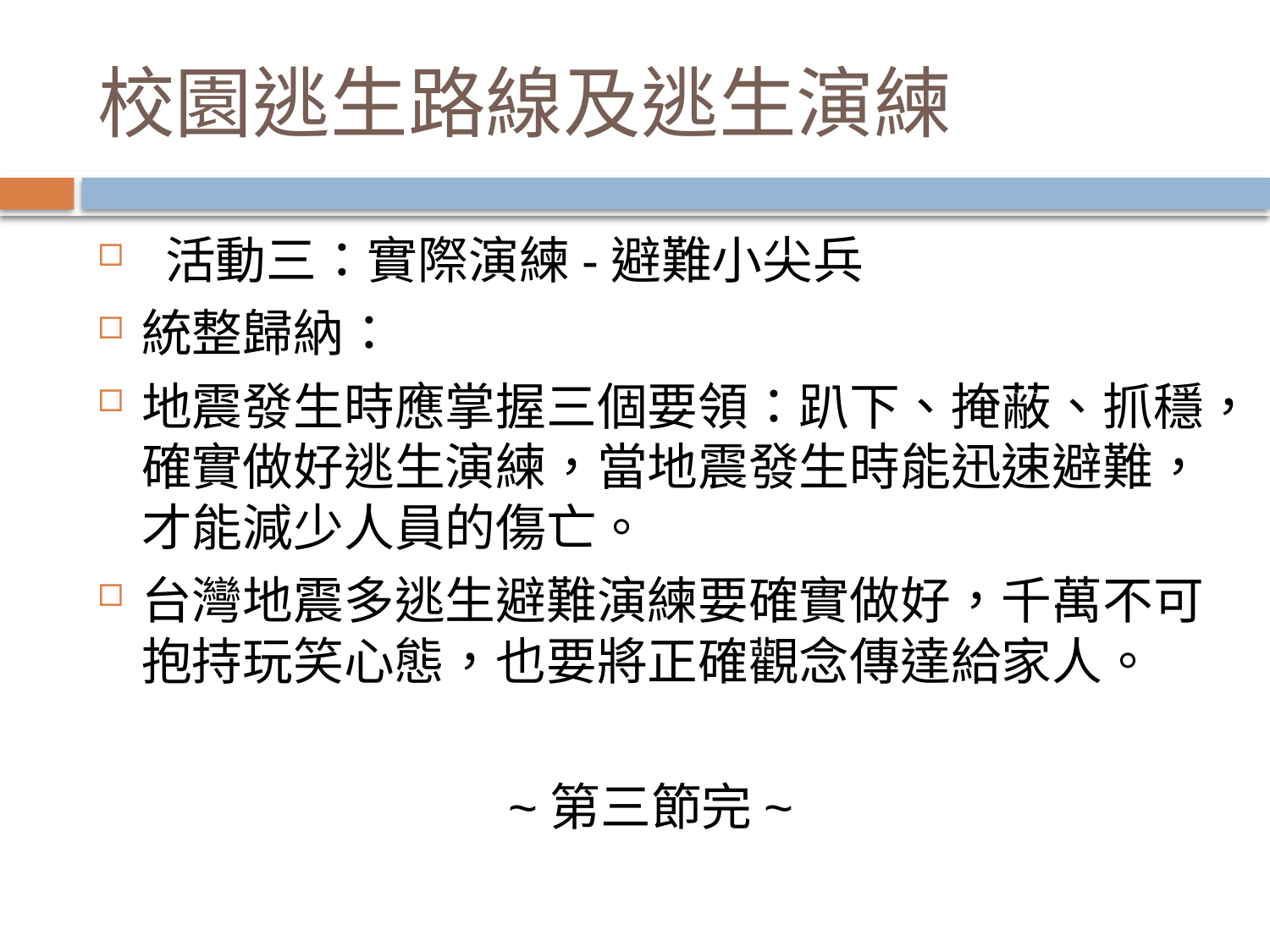

# 校園逃生路線及逃生演練
 活動三：實際演練-避難小尖兵
統整歸納：
地震發生時應掌握三個要領：趴下、掩蔽、抓穩，確實做好逃生演練，當地震發生時能迅速避難，才能減少人員的傷亡。
台灣地震多逃生避難演練要確實做好，千萬不可抱持玩笑心態，也要將正確觀念傳達給家人。

~第三節完~